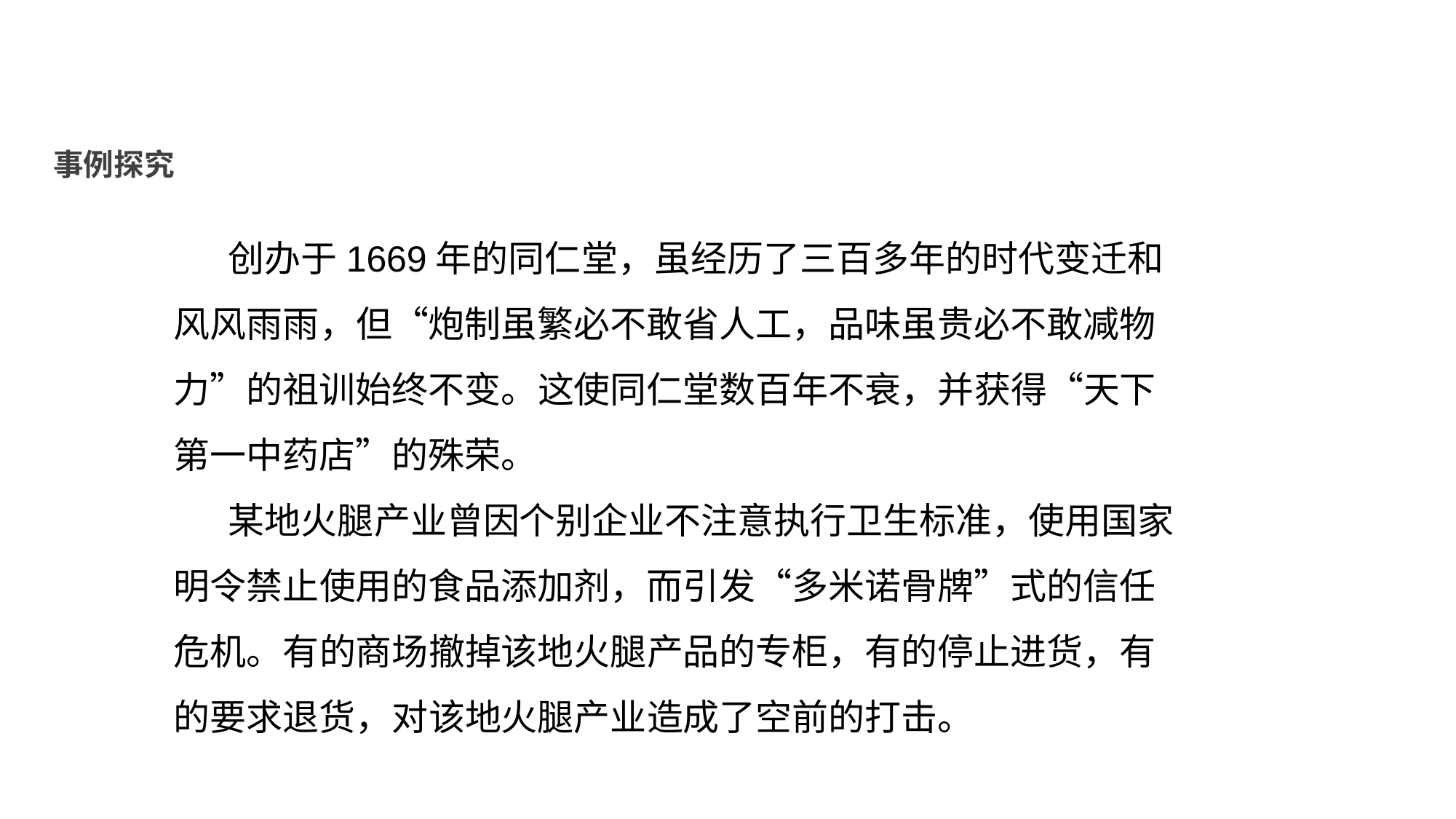

事例探究
创办于1669年的同仁堂，虽经历了三百多年的时代变迁和风风雨雨，但“炮制虽繁必不敢省人工，品味虽贵必不敢减物力”的祖训始终不变。这使同仁堂数百年不衰，并获得“天下第一中药店”的殊荣。
某地火腿产业曾因个别企业不注意执行卫生标准，使用国家明令禁止使用的食品添加剂，而引发“多米诺骨牌”式的信任危机。有的商场撤掉该地火腿产品的专柜，有的停止进货，有的要求退货，对该地火腿产业造成了空前的打击。